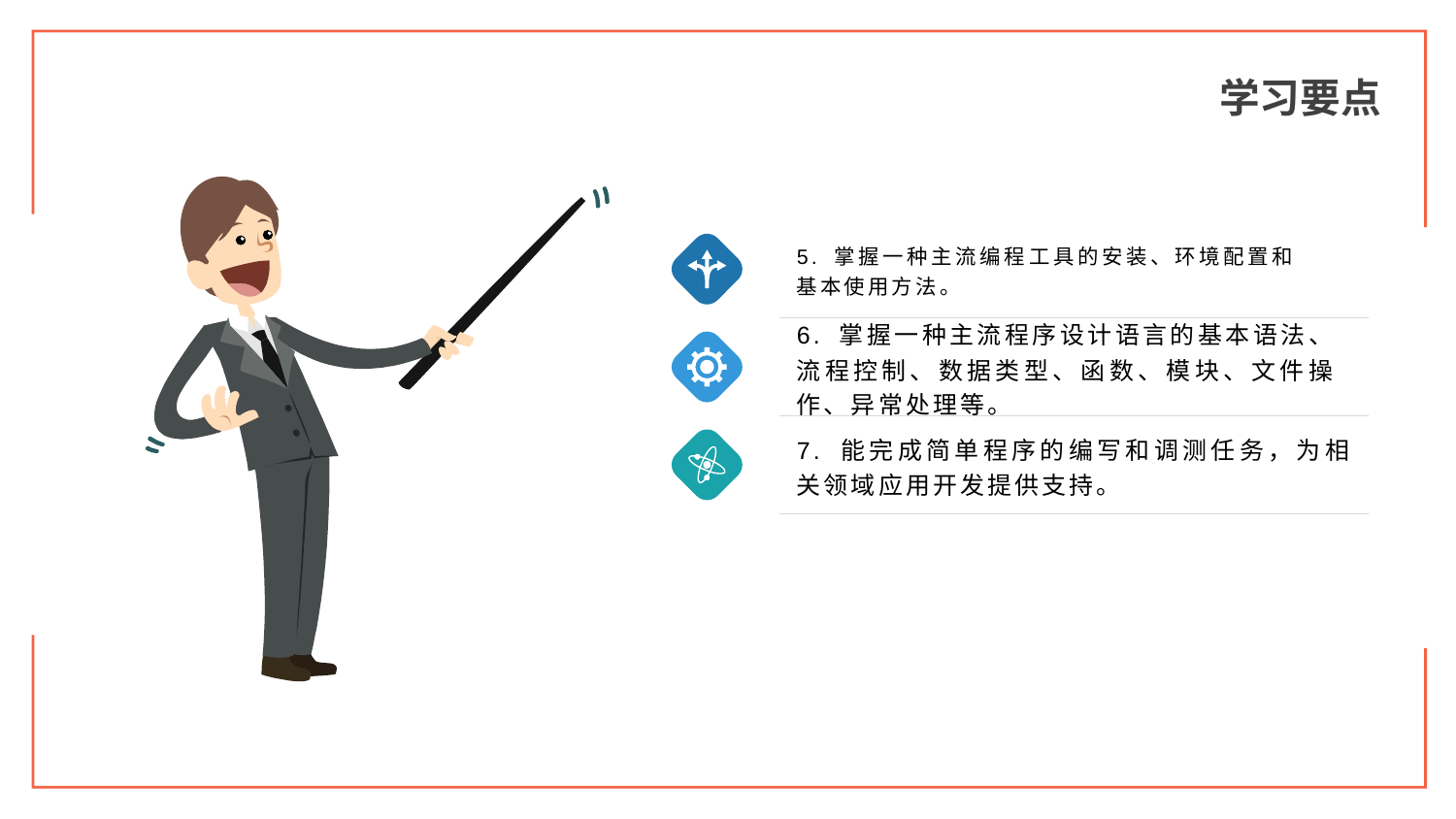

学习要点

5. 掌握一种主流编程工具的安装、环境配置和基本使用方法。

6. 掌握一种主流程序设计语言的基本语法、流程控制、数据类型、函数、模块、文件操作、异常处理等。

7. 能完成简单程序的编写和调测任务，为相关领域应用开发提供支持。